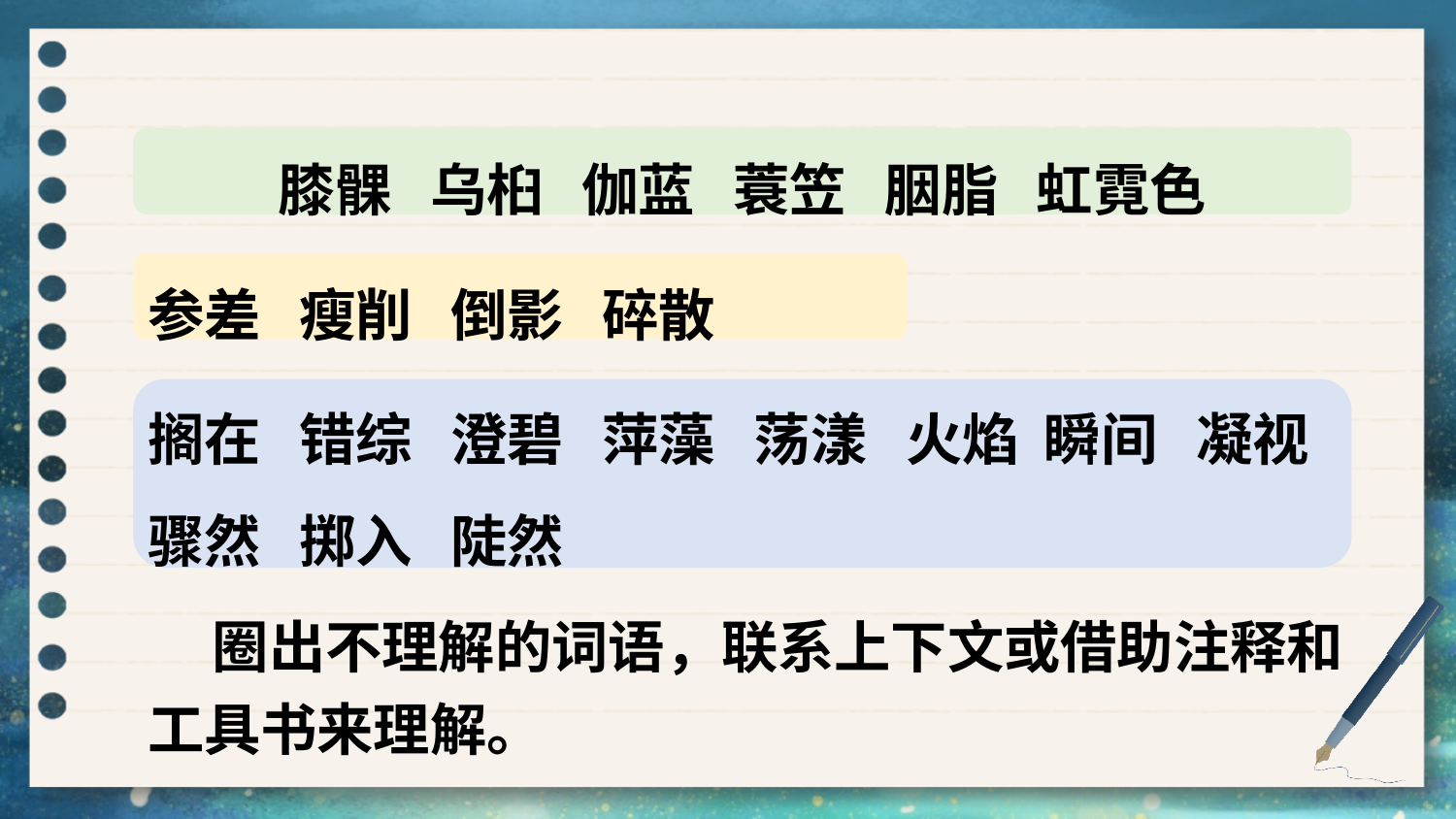

膝髁   乌桕   伽蓝   蓑笠   胭脂   虹霓色

参差   瘦削   倒影   碎散

搁在   错综   澄碧   萍藻   荡漾   火焰  瞬间   凝视   骤然   掷入   陡然

    圈出不理解的词语，联系上下文或借助注释和工具书来理解。